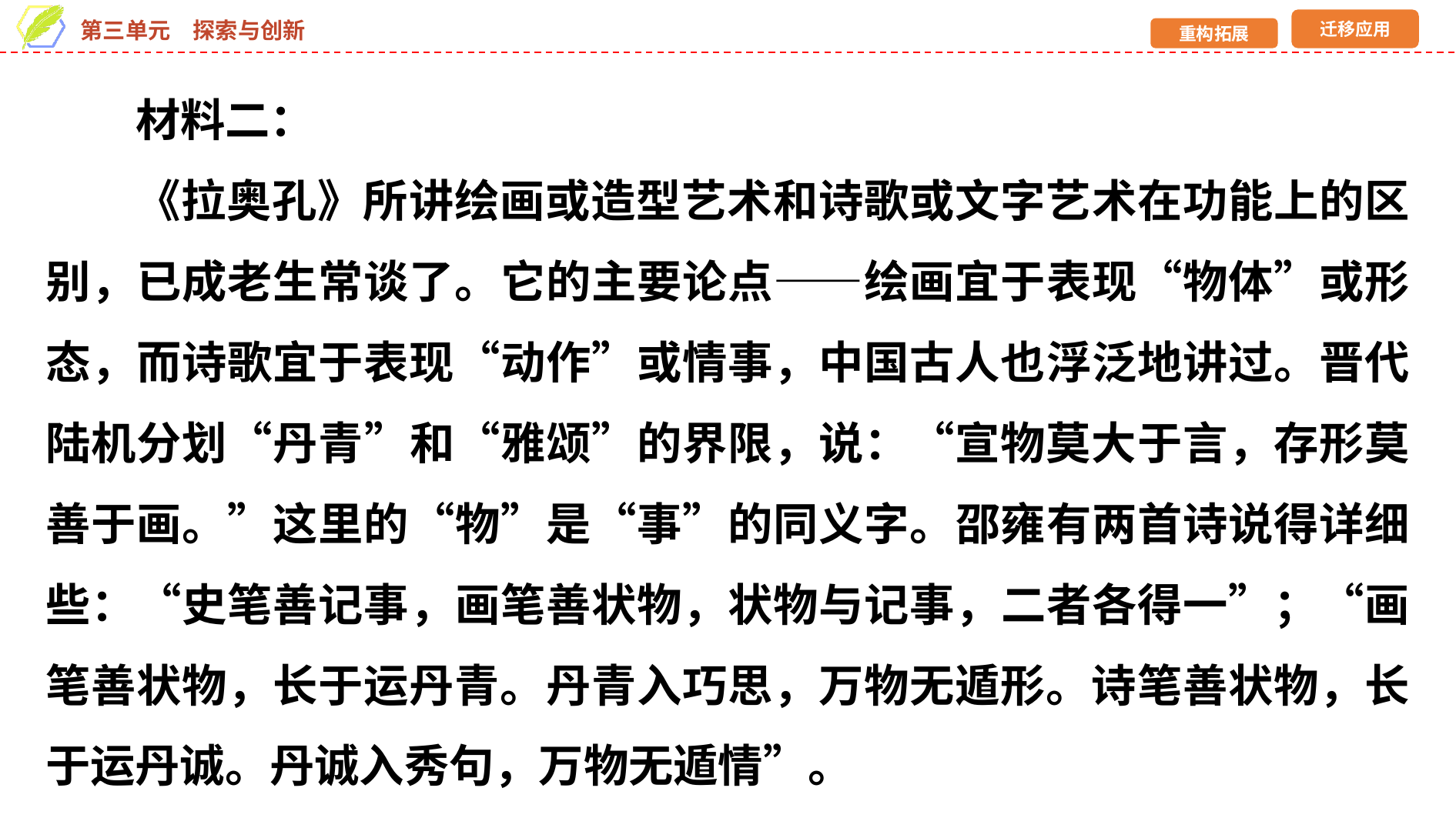

材料二：
《拉奥孔》所讲绘画或造型艺术和诗歌或文字艺术在功能上的区别，已成老生常谈了。它的主要论点——绘画宜于表现“物体”或形态，而诗歌宜于表现“动作”或情事，中国古人也浮泛地讲过。晋代陆机分划“丹青”和“雅颂”的界限，说：“宣物莫大于言，存形莫善于画。”这里的“物”是“事”的同义字。邵雍有两首诗说得详细些：“史笔善记事，画笔善状物，状物与记事，二者各得一”；“画笔善状物，长于运丹青。丹青入巧思，万物无遁形。诗笔善状物，长于运丹诚。丹诚入秀句，万物无遁情”。